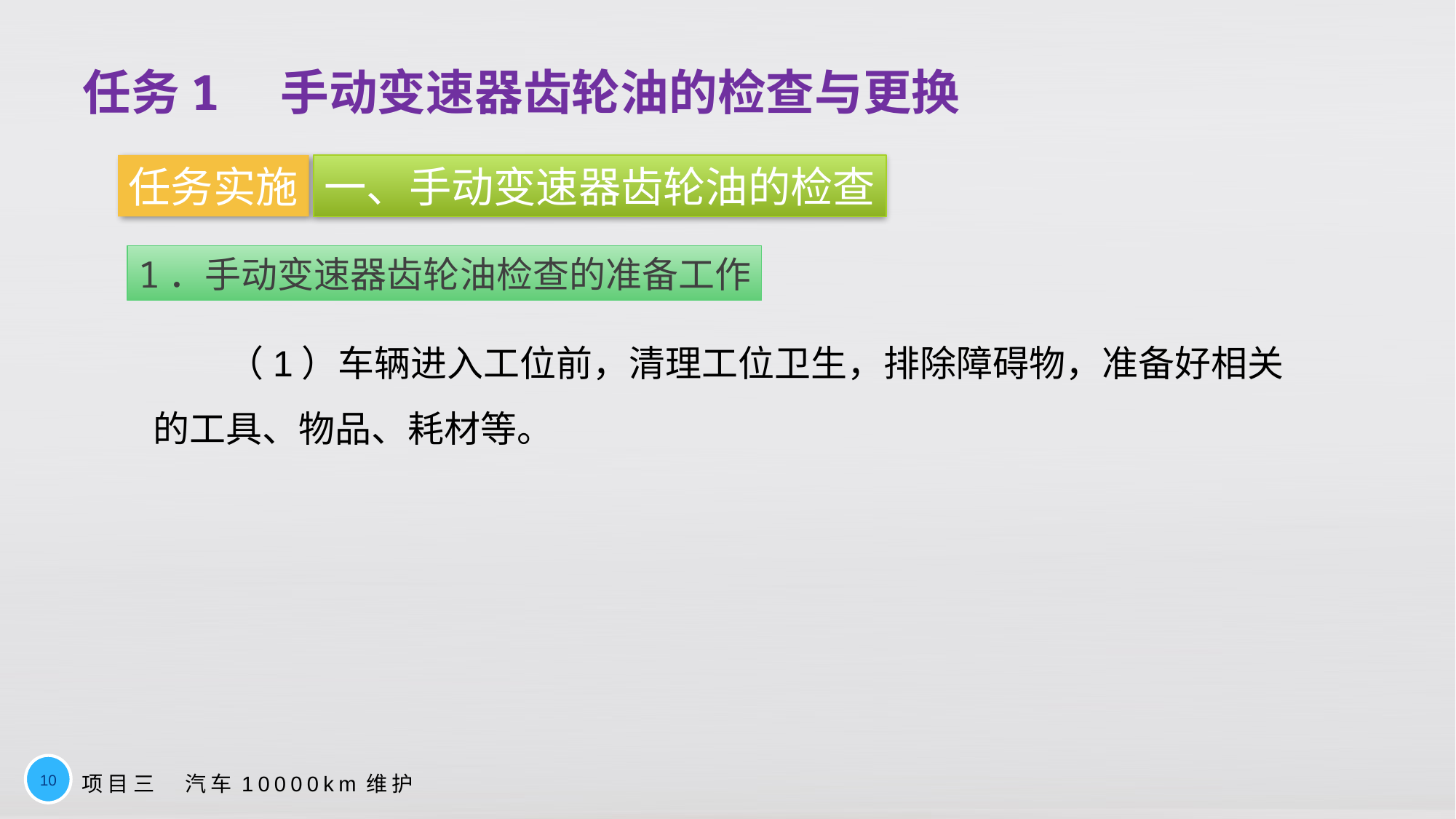

任务1　手动变速器齿轮油的检查与更换
任务实施
一、手动变速器齿轮油的检查
1．手动变速器齿轮油检查的准备工作
（1）车辆进入工位前，清理工位卫生，排除障碍物，准备好相关的工具、物品、耗材等。
10